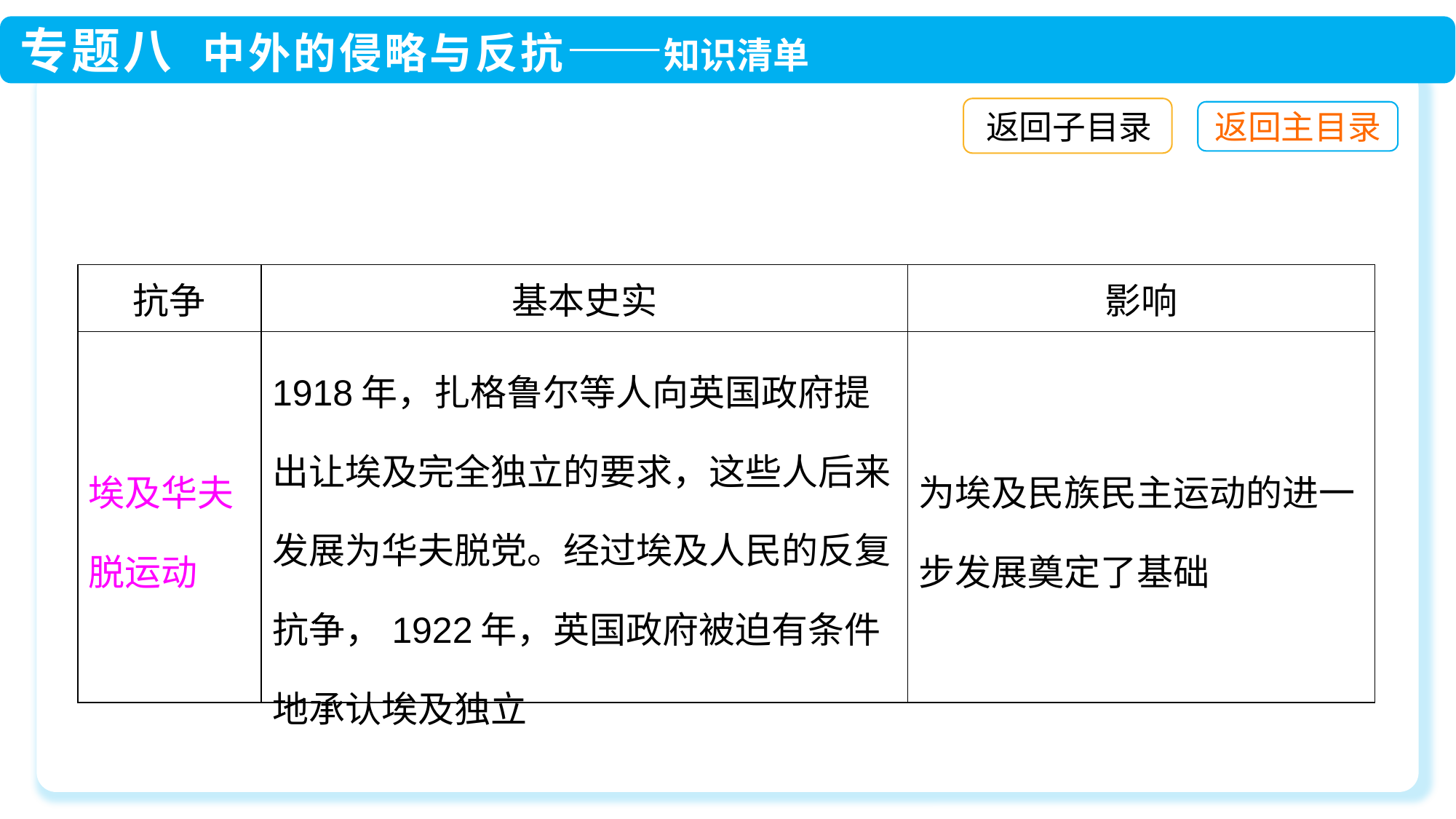

返回子目录
| 抗争 | 基本史实 | 影响 |
| --- | --- | --- |
| 埃及华夫脱运动 | 1918年，扎格鲁尔等人向英国政府提出让埃及完全独立的要求，这些人后来发展为华夫脱党。经过埃及人民的反复抗争，1922年，英国政府被迫有条件地承认埃及独立 | 为埃及民族民主运动的进一步发展奠定了基础 |